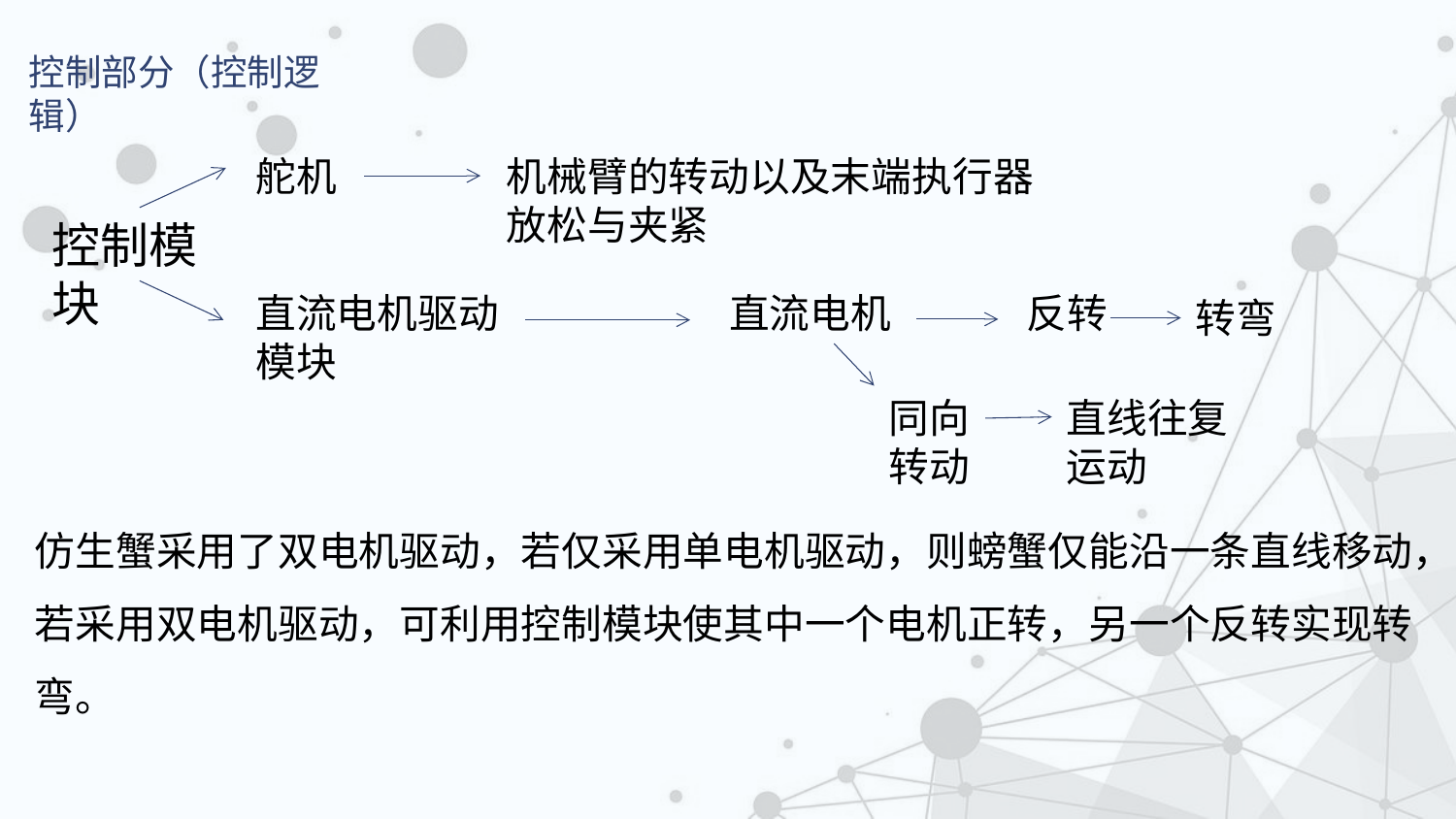

控制部分（控制逻辑）
舵机
机械臂的转动以及末端执行器放松与夹紧
控制模块
直流电机驱动模块
直流电机
反转
转弯
同向转动
直线往复运动
仿生蟹采用了双电机驱动，若仅采用单电机驱动，则螃蟹仅能沿一条直线移动，若采用双电机驱动，可利用控制模块使其中一个电机正转，另一个反转实现转弯。